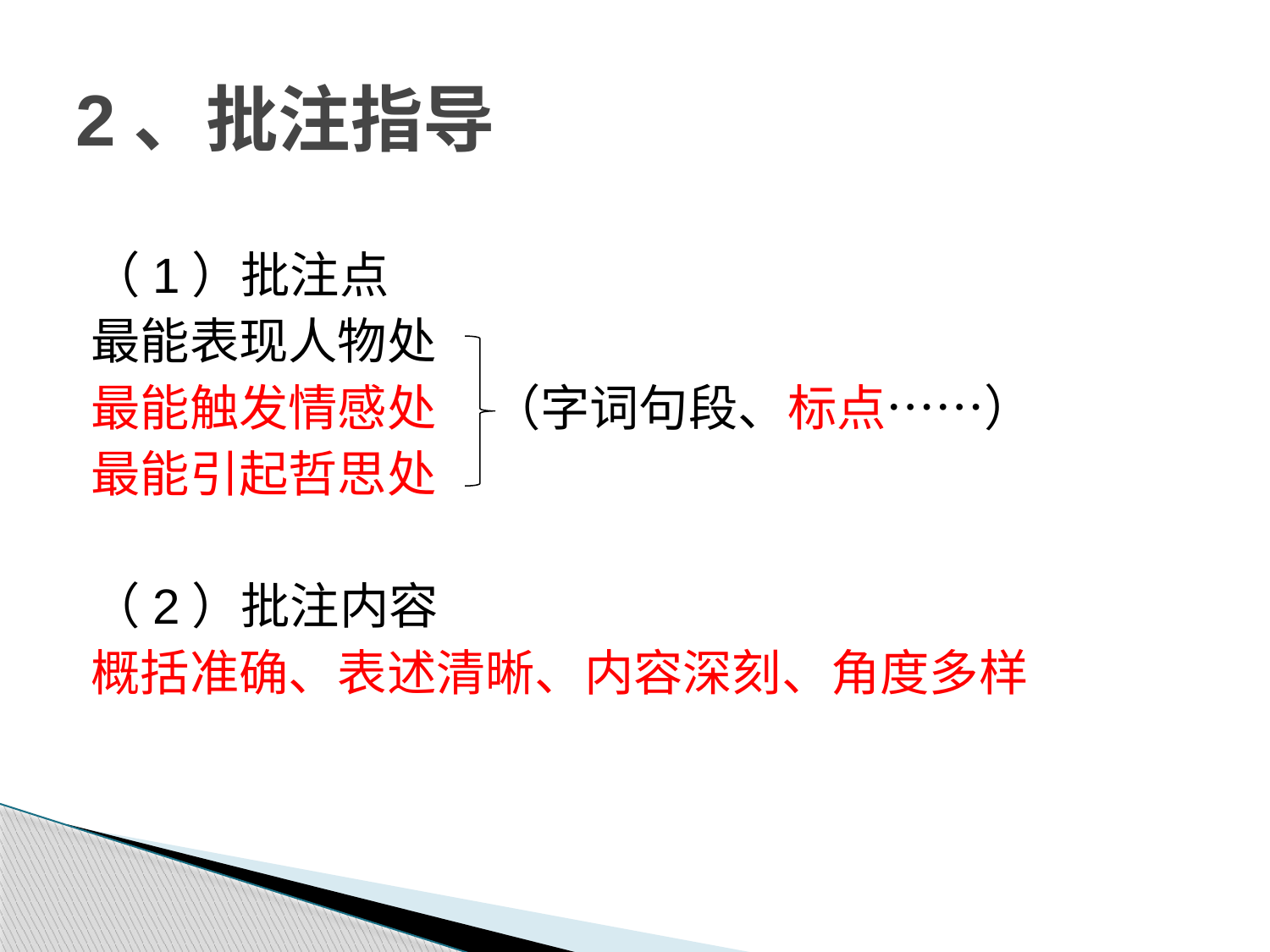

# 2、批注指导
（1）批注点
最能表现人物处
最能触发情感处     （字词句段、标点⋯⋯）
最能引起哲思处

（2）批注内容
概括准确、表述清晰、内容深刻、角度多样